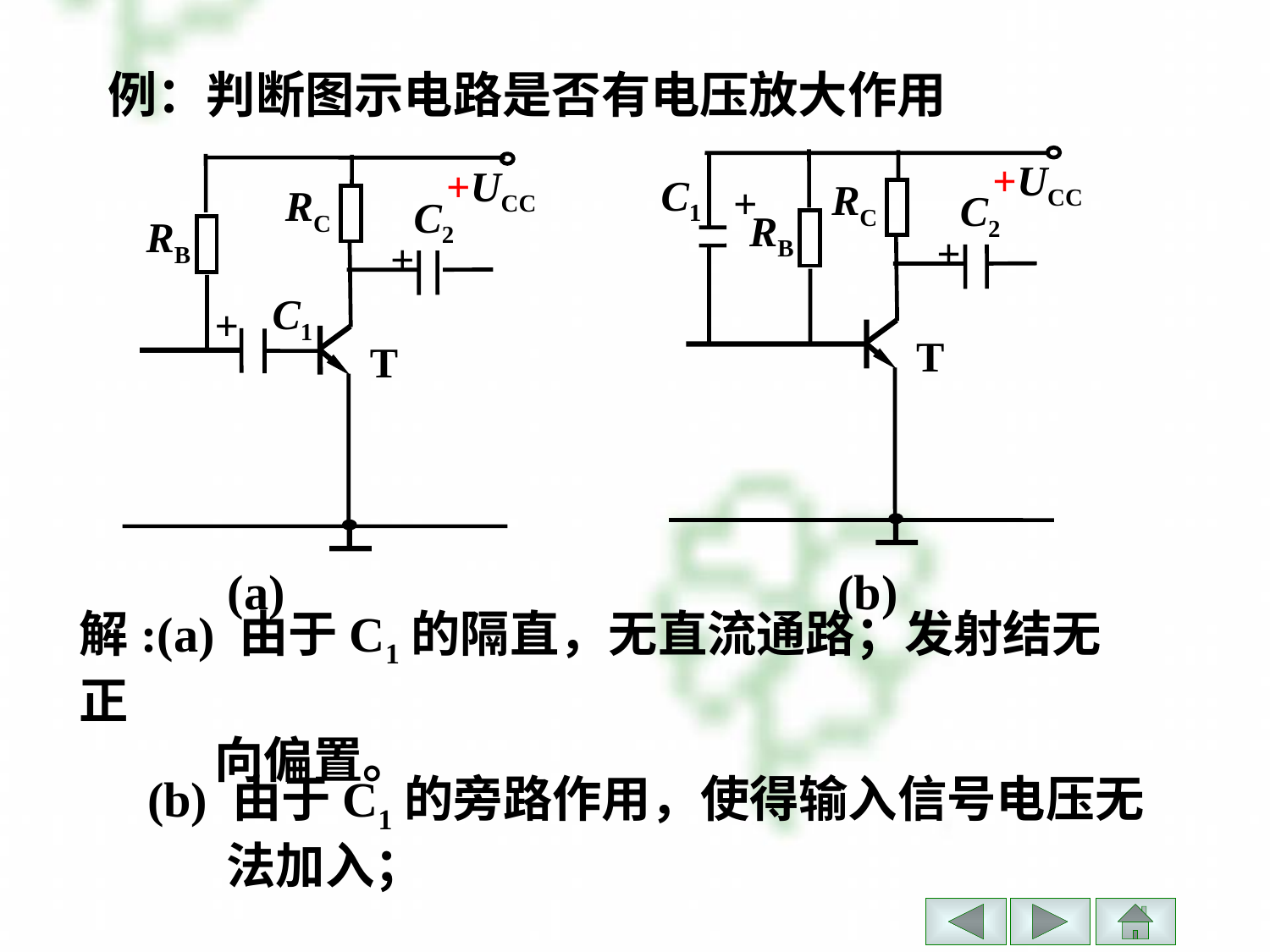

# 例：判断图示电路是否有电压放大作用

+UCC

C1
+
RC

C2
RB

+

T

+UCC

RC

C2
RB

+

C1
+

T

(a)                                             (b)
解:(a) 由于C1的隔直，无直流通路；发射结无正
           向偏置。
(b) 由于C1的旁路作用，使得输入信号电压无
      法加入；